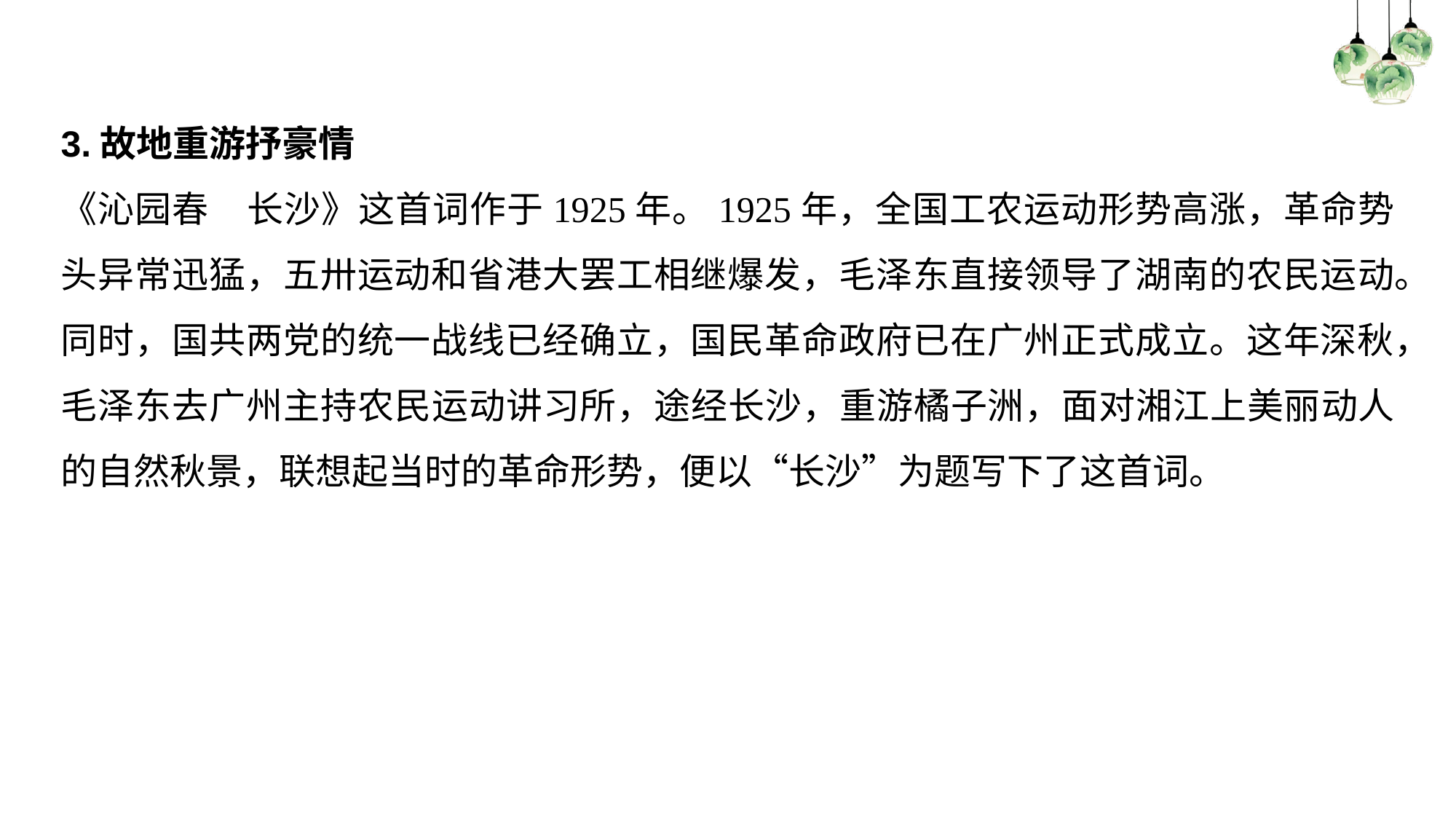

#
3.故地重游抒豪情
《沁园春　长沙》这首词作于1925年。1925年，全国工农运动形势高涨，革命势头异常迅猛，五卅运动和省港大罢工相继爆发，毛泽东直接领导了湖南的农民运动。同时，国共两党的统一战线已经确立，国民革命政府已在广州正式成立。这年深秋，毛泽东去广州主持农民运动讲习所，途经长沙，重游橘子洲，面对湘江上美丽动人的自然秋景，联想起当时的革命形势，便以“长沙”为题写下了这首词。